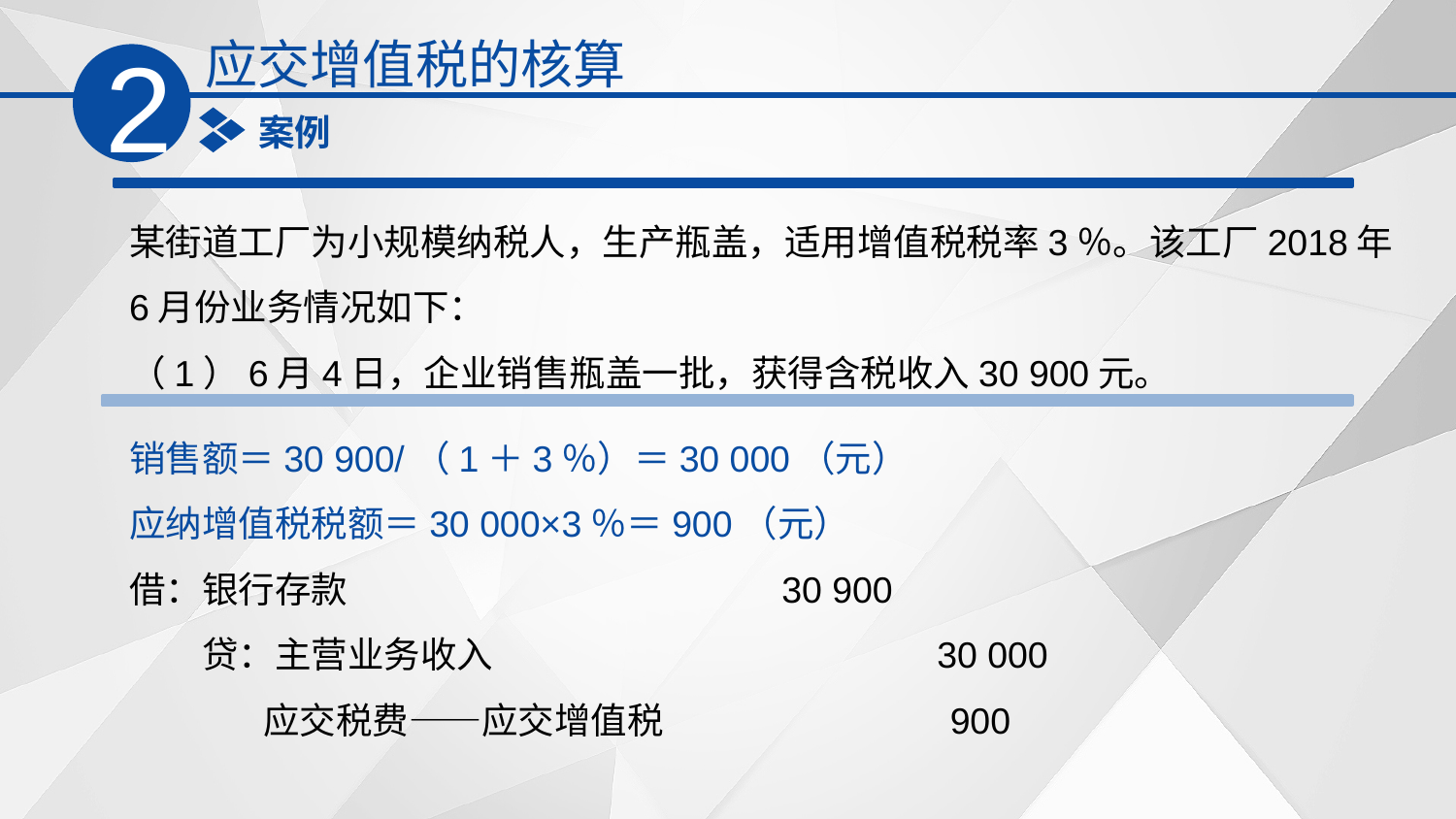

应交增值税的核算
2

案例

某街道工厂为小规模纳税人，生产瓶盖，适用增值税税率3％。该工厂2018年6月份业务情况如下：
（1）6月4日，企业销售瓶盖一批，获得含税收入30 900元。

销售额＝30 900/（1＋3％）＝30 000（元）
应纳增值税税额＝30 000×3％＝900（元）
借：银行存款　　　　　　　　　　　   30 900
　　贷：主营业务收入　　　　　　　　　             30 000
　　  　 应交税费——应交增值税　　　　                900